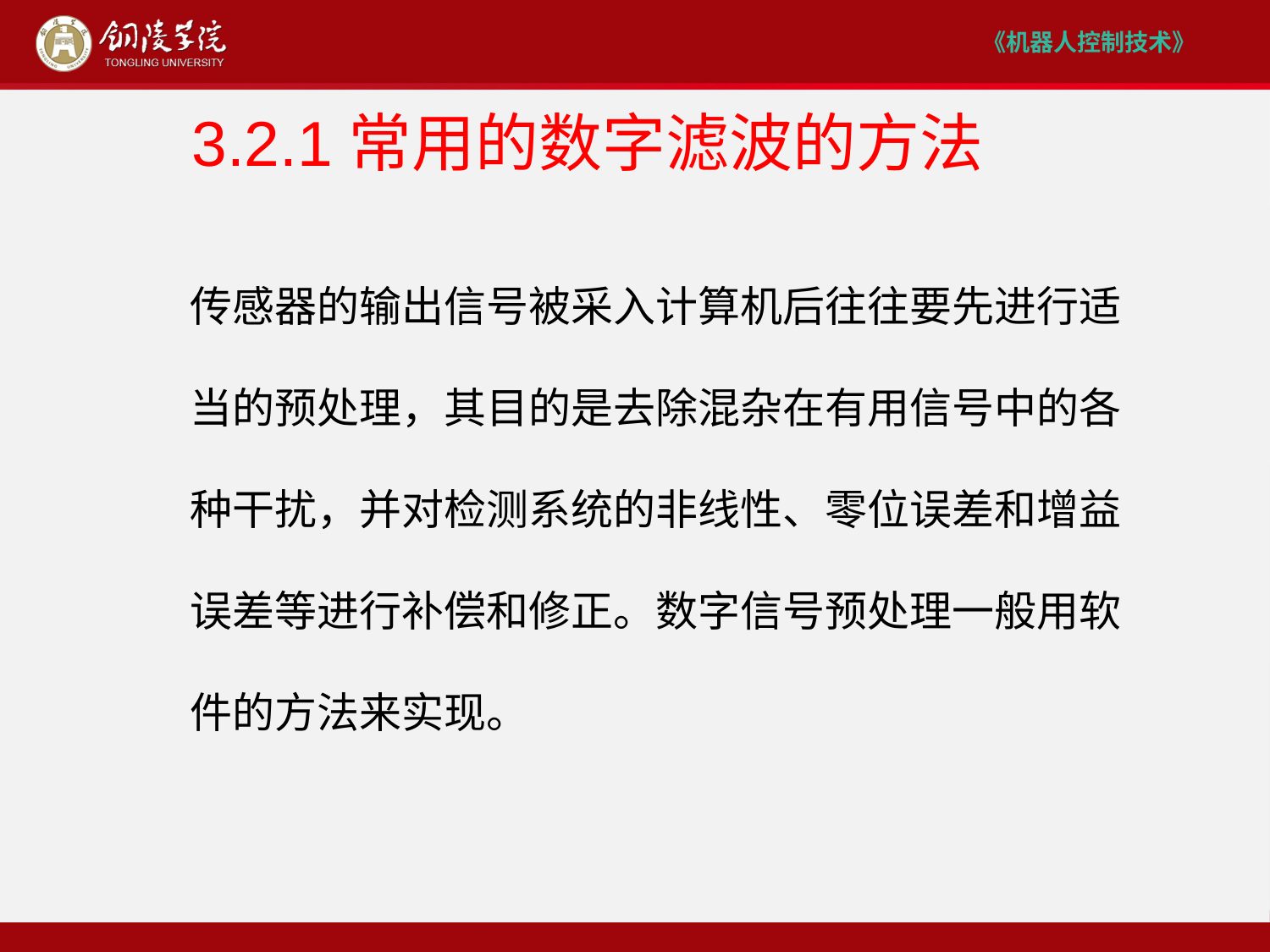

# 3.2.1常用的数字滤波的方法
传感器的输出信号被采入计算机后往往要先进行适当的预处理，其目的是去除混杂在有用信号中的各种干扰，并对检测系统的非线性、零位误差和增益误差等进行补偿和修正。数字信号预处理一般用软件的方法来实现。